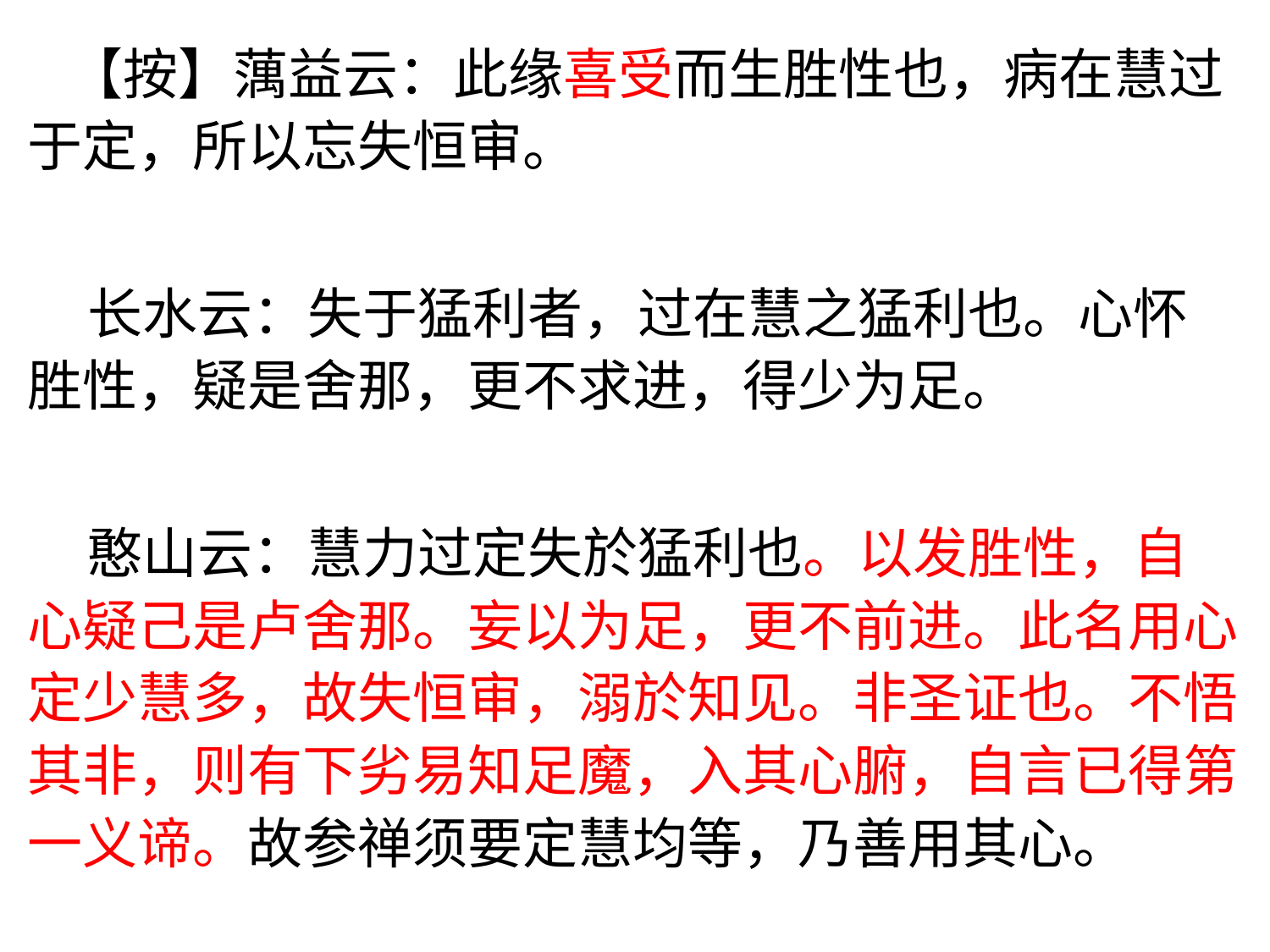

【按】蕅益云：此缘喜受而生胜性也，病在慧过于定，所以忘失恒审。

    长水云：失于猛利者，过在慧之猛利也。心怀胜性，疑是舍那，更不求进，得少为足。

    憨山云：慧力过定失於猛利也。以发胜性，自心疑己是卢舍那。妄以为足，更不前进。此名用心定少慧多，故失恒审，溺於知见。非圣证也。不悟其非，则有下劣易知足魔，入其心腑，自言已得第一义谛。故参禅须要定慧均等，乃善用其心。